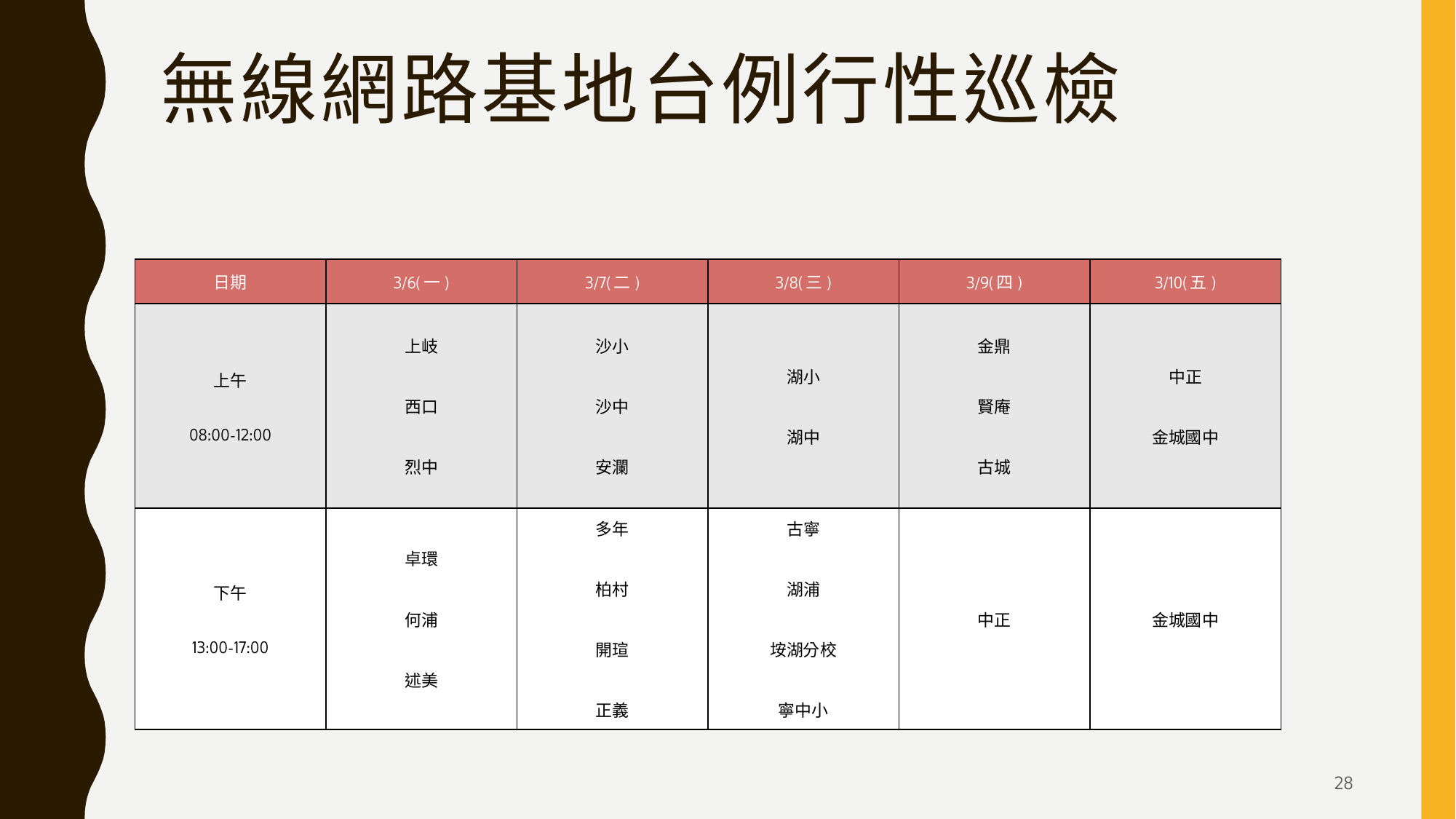

# 無線網路基地台例行性巡檢
| 日期 | 3/6(一) | 3/7(二) | 3/8(三) | 3/9(四) | 3/10(五) |
| --- | --- | --- | --- | --- | --- |
| 上午 08:00-12:00 | 上岐 西口 烈中 | 沙小 沙中 安瀾 | 湖小 湖中 | 金鼎 賢庵 古城 | 中正 金城國中 |
| 下午 13:00-17:00 | 卓環 何浦 述美 | 多年 柏村 開瑄 正義 | 古寧 湖浦 垵湖分校 寧中小 | 中正 | 金城國中 |
28